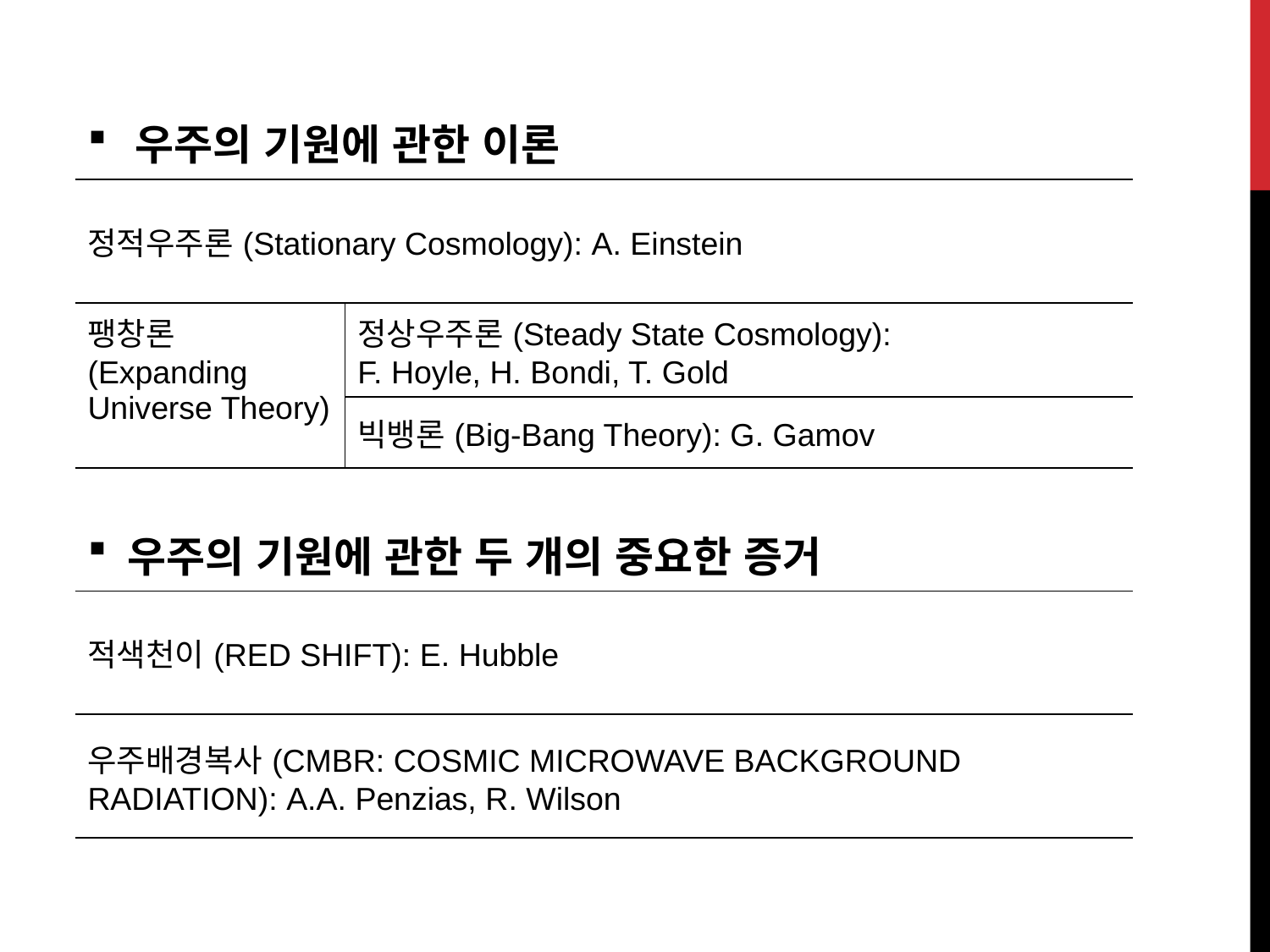

| 우주의 기원에 관한 이론 |  |
| --- | --- |
| 정적우주론(Stationary Cosmology): A. Einstein |  |
| 팽창론(Expanding Universe Theory) | 정상우주론(Steady State Cosmology): F. Hoyle, H. Bondi, T. Gold |
|  | 빅뱅론(Big-Bang Theory): G. Gamov |
| 우주의 기원에 관한 두 개의 중요한 증거 |  |
| 적색천이(RED SHIFT): E. Hubble |  |
| 우주배경복사(CMBR: COSMIC MICROWAVE BACKGROUND RADIATION): A.A. Penzias, R. Wilson |  |